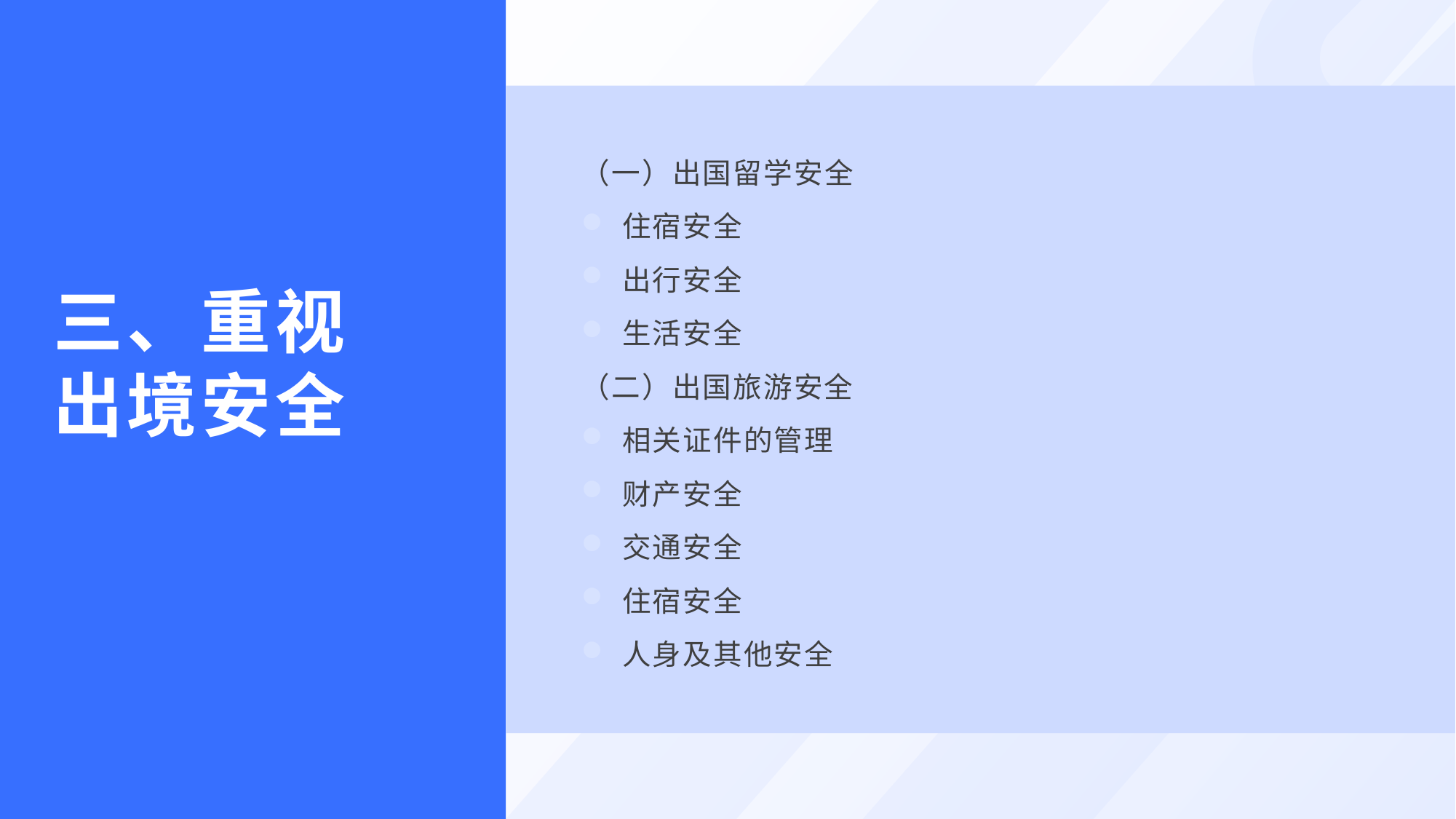

（一）出国留学安全
住宿安全
出行安全
生活安全
（二）出国旅游安全
相关证件的管理
财产安全
交通安全
住宿安全
人身及其他安全

三、重视
出境安全